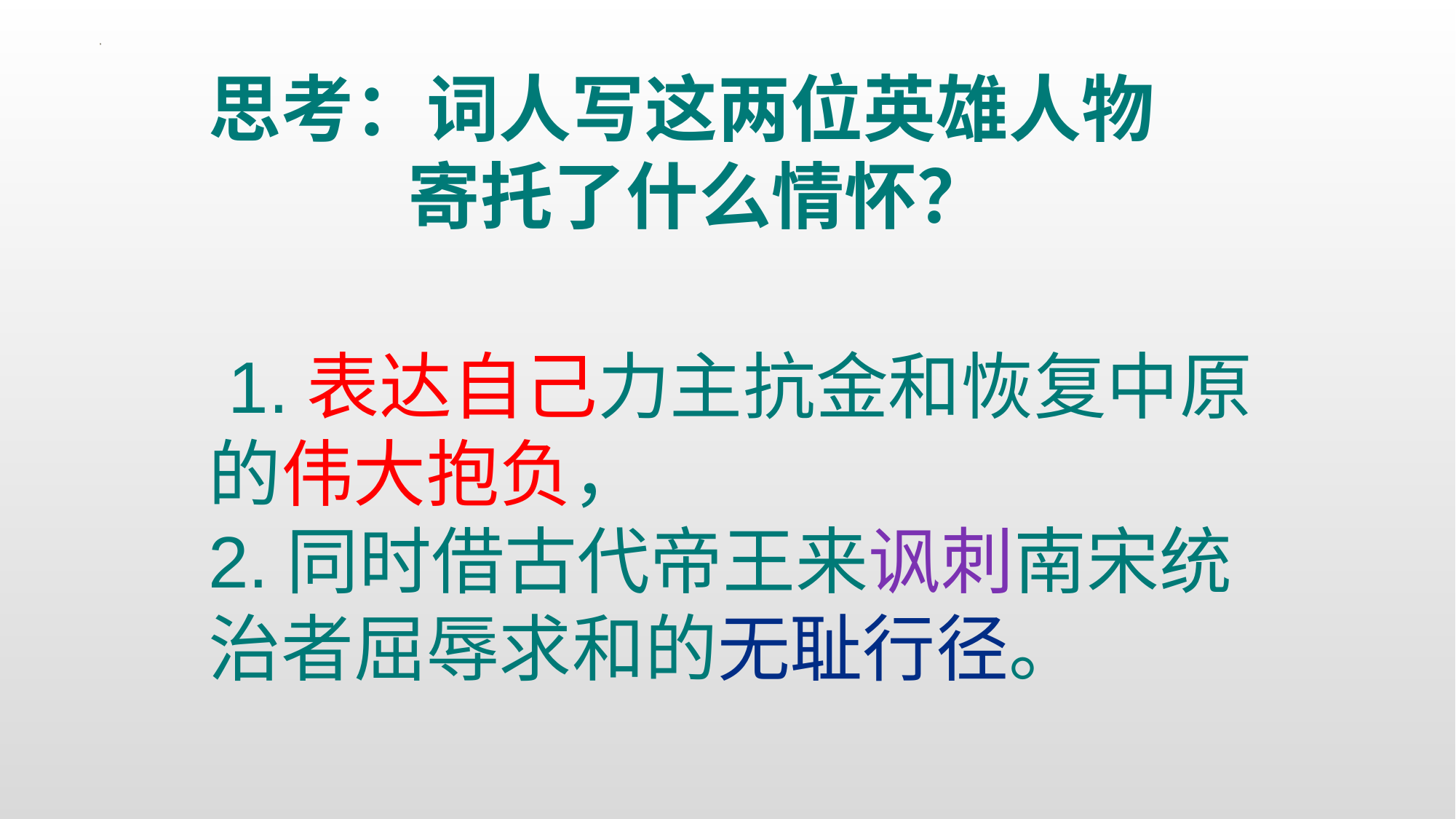

思考：词人写这两位英雄人物
           寄托了什么情怀？
 1.表达自己力主抗金和恢复中原的伟大抱负，
2.同时借古代帝王来讽刺南宋统治者屈辱求和的无耻行径。